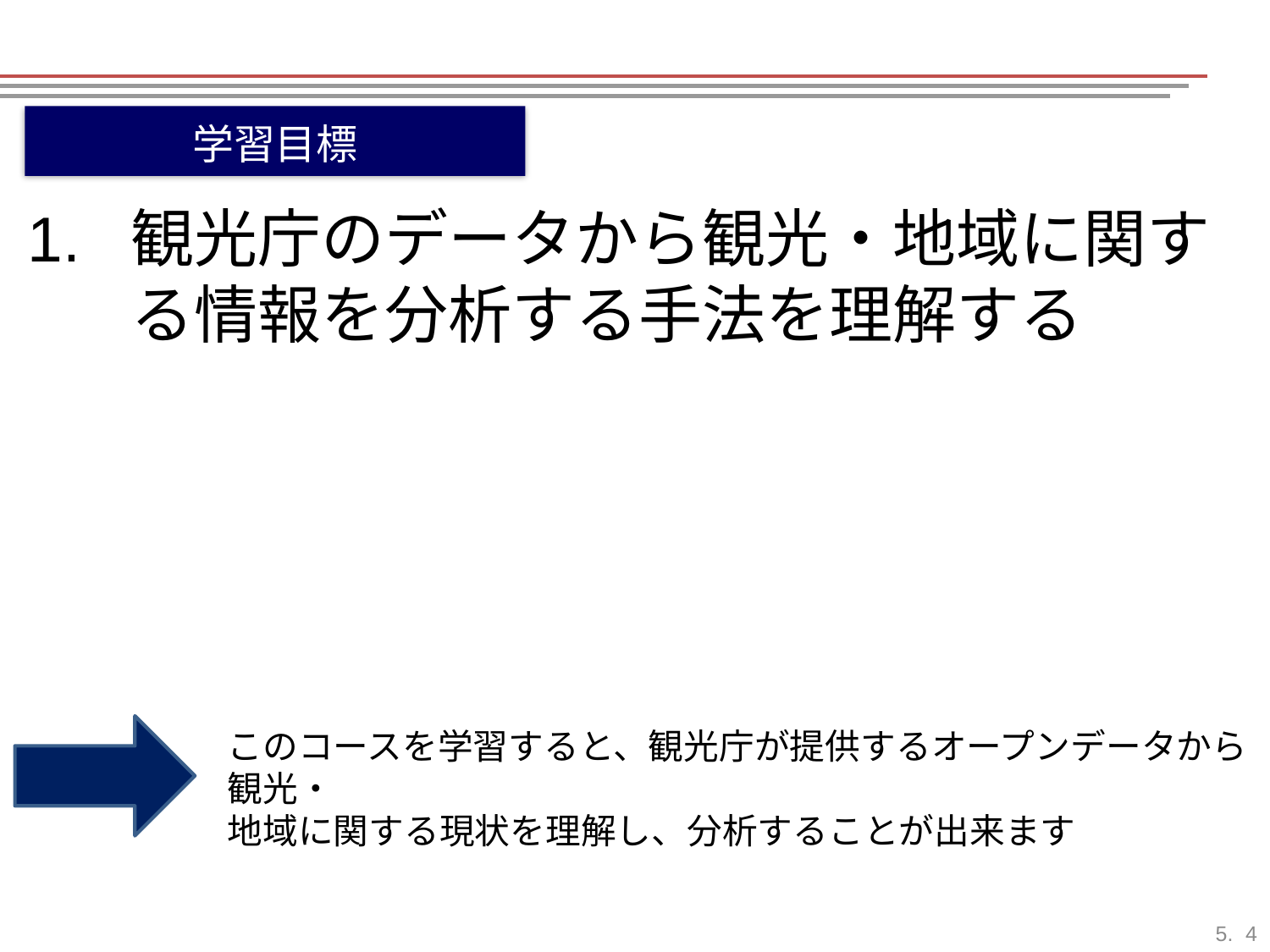

学習目標
観光庁のデータから観光・地域に関する情報を分析する手法を理解する

このコースを学習すると、観光庁が提供するオープンデータから観光・
地域に関する現状を理解し、分析することが出来ます
4